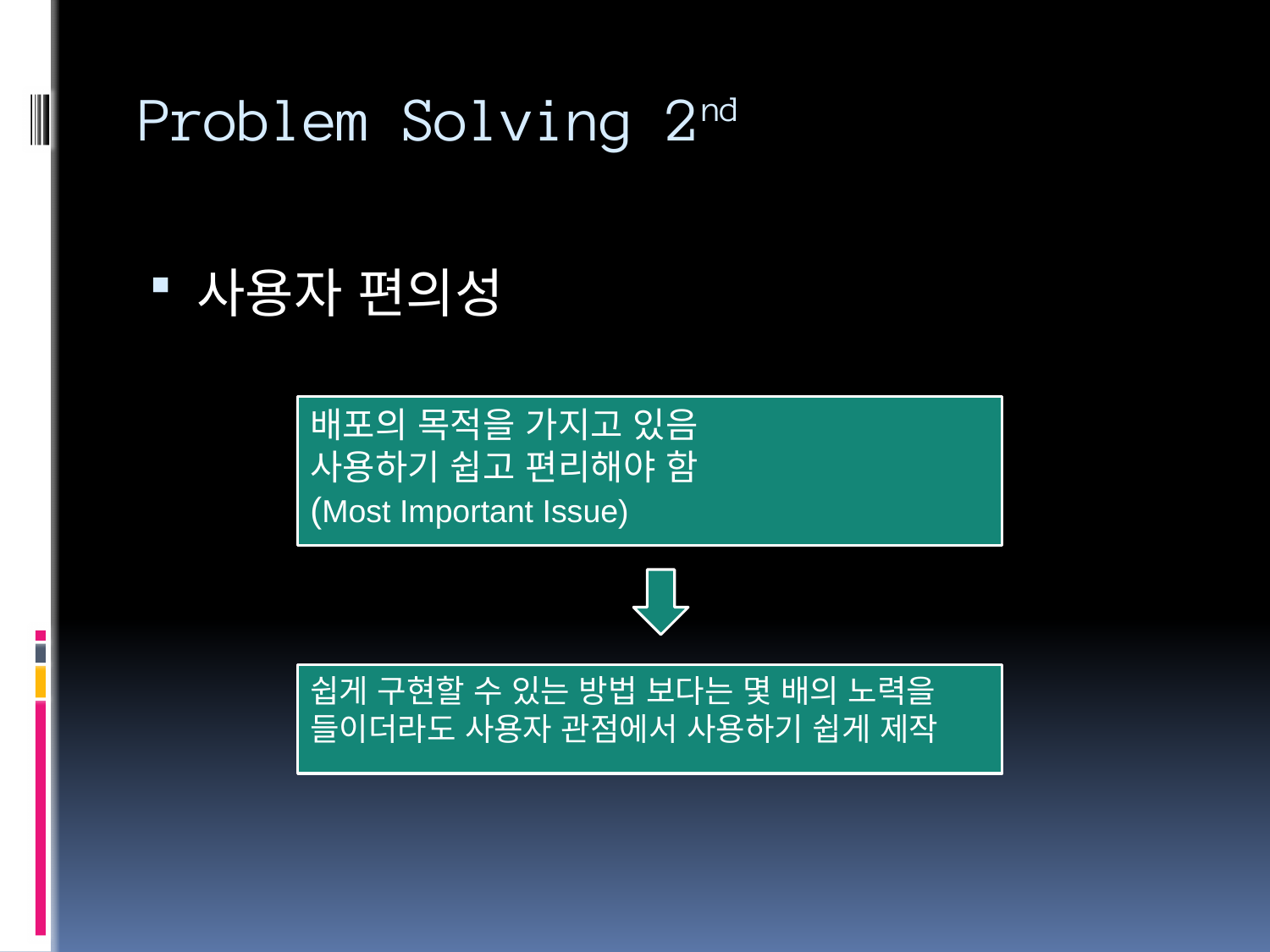

# Problem Solving 2nd
사용자 편의성

배포의 목적을 가지고 있음
사용하기 쉽고 편리해야 함
(Most Important Issue)

쉽게 구현할 수 있는 방법 보다는 몇 배의 노력을
들이더라도 사용자 관점에서 사용하기 쉽게 제작